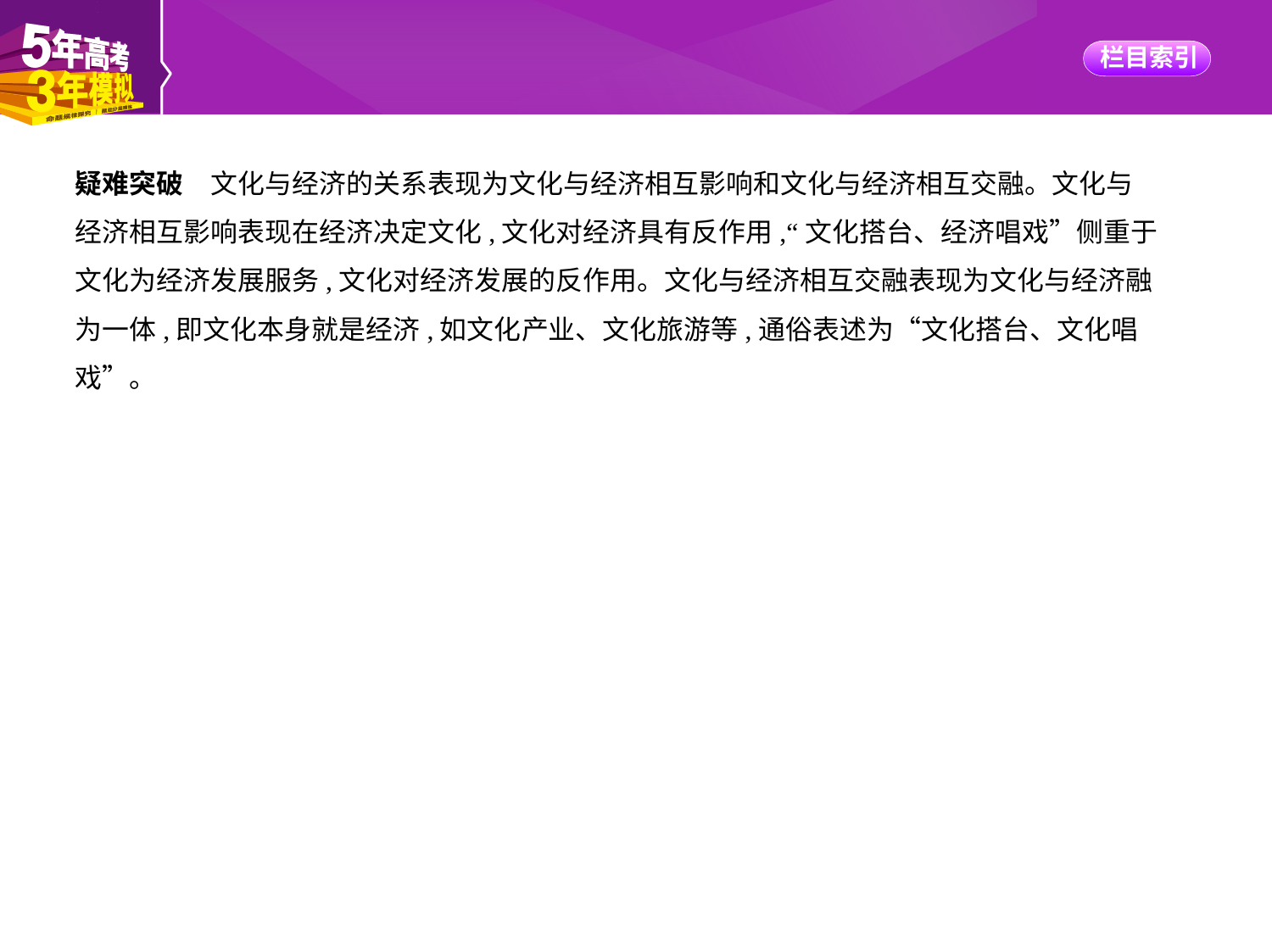

疑难突破　文化与经济的关系表现为文化与经济相互影响和文化与经济相互交融。文化与
经济相互影响表现在经济决定文化,文化对经济具有反作用,“文化搭台、经济唱戏”侧重于
文化为经济发展服务,文化对经济发展的反作用。文化与经济相互交融表现为文化与经济融
为一体,即文化本身就是经济,如文化产业、文化旅游等,通俗表述为“文化搭台、文化唱
戏”。